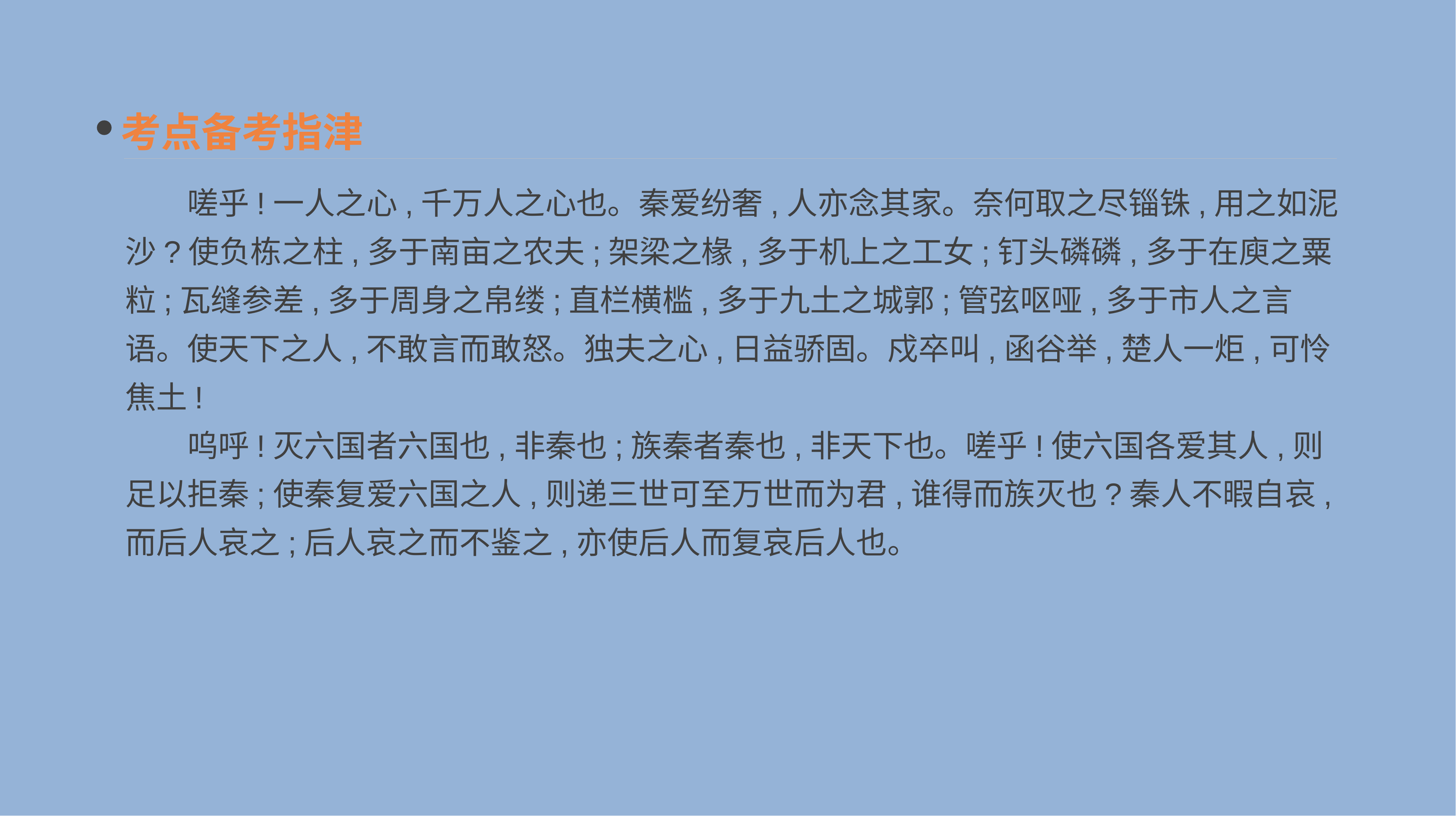

考点备考指津

　　嗟乎!一人之心,千万人之心也。秦爱纷奢,人亦念其家。奈何取之尽锱铢,用之如泥沙?使负栋之柱,多于南亩之农夫;架梁之椽,多于机上之工女;钉头磷磷,多于在庾之粟粒;瓦缝参差,多于周身之帛缕;直栏横槛,多于九土之城郭;管弦呕哑,多于市人之言语。使天下之人,不敢言而敢怒。独夫之心,日益骄固。戍卒叫,函谷举,楚人一炬,可怜焦土!
　　呜呼!灭六国者六国也,非秦也;族秦者秦也,非天下也。嗟乎!使六国各爱其人,则足以拒秦;使秦复爱六国之人,则递三世可至万世而为君,谁得而族灭也?秦人不暇自哀,而后人哀之;后人哀之而不鉴之,亦使后人而复哀后人也。